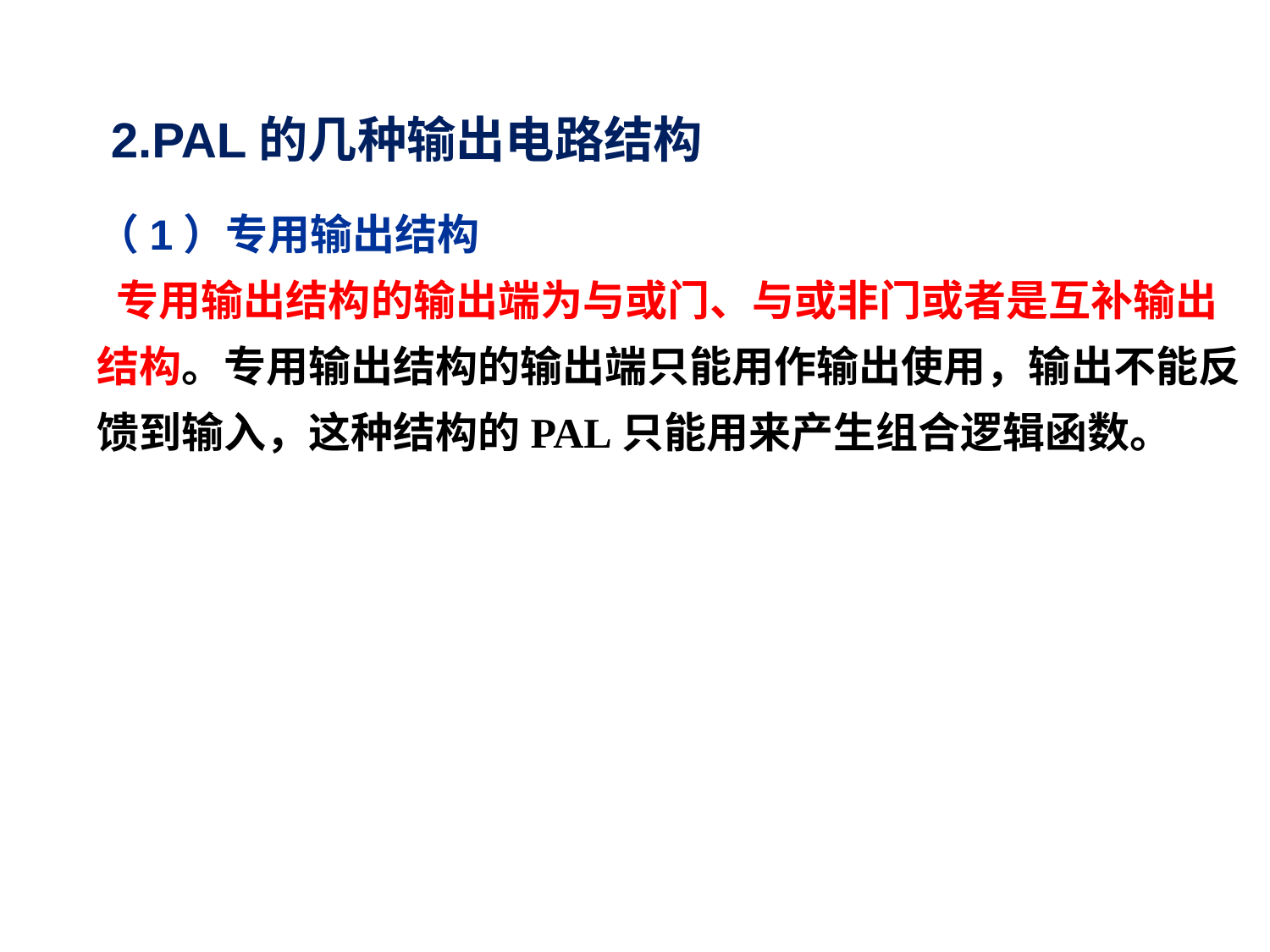

2.PAL的几种输出电路结构
（1）专用输出结构
 专用输出结构的输出端为与或门、与或非门或者是互补输出结构。专用输出结构的输出端只能用作输出使用，输出不能反馈到输入，这种结构的PAL只能用来产生组合逻辑函数。